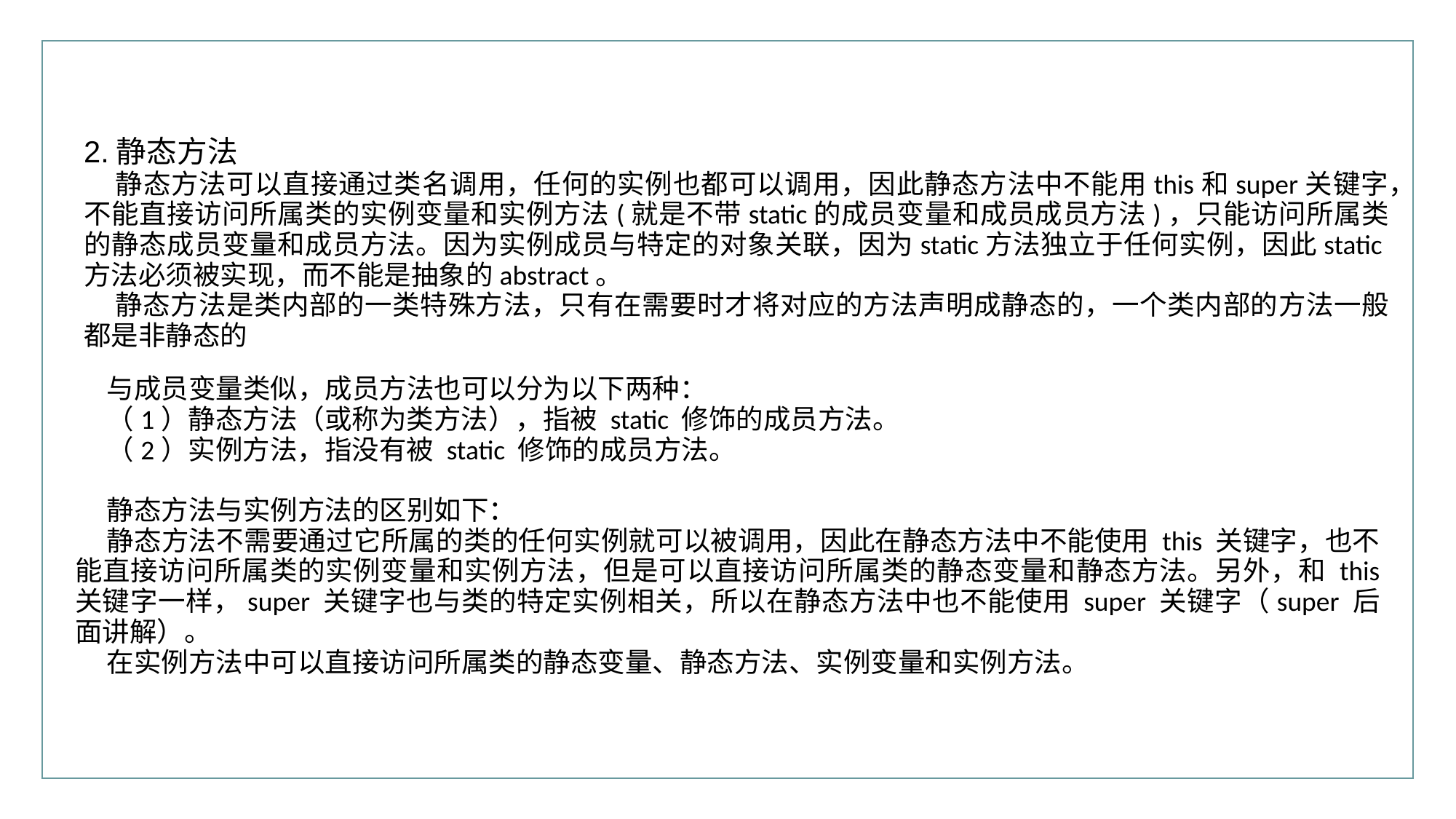

行业PPT模板http://www.XX.com/hangye/

2.静态方法
静态方法可以直接通过类名调用，任何的实例也都可以调用，因此静态方法中不能用this和super关键字，不能直接访问所属类的实例变量和实例方法(就是不带static的成员变量和成员成员方法)，只能访问所属类的静态成员变量和成员方法。因为实例成员与特定的对象关联，因为static方法独立于任何实例，因此static方法必须被实现，而不能是抽象的abstract。
静态方法是类内部的一类特殊方法，只有在需要时才将对应的方法声明成静态的，一个类内部的方法一般都是非静态的
与成员变量类似，成员方法也可以分为以下两种：
（1）静态方法（或称为类方法），指被 static 修饰的成员方法。
（2）实例方法，指没有被 static 修饰的成员方法。

静态方法与实例方法的区别如下：
静态方法不需要通过它所属的类的任何实例就可以被调用，因此在静态方法中不能使用 this 关键字，也不能直接访问所属类的实例变量和实例方法，但是可以直接访问所属类的静态变量和静态方法。另外，和 this 关键字一样，super 关键字也与类的特定实例相关，所以在静态方法中也不能使用 super 关键字（super 后面讲解）。
在实例方法中可以直接访问所属类的静态变量、静态方法、实例变量和实例方法。